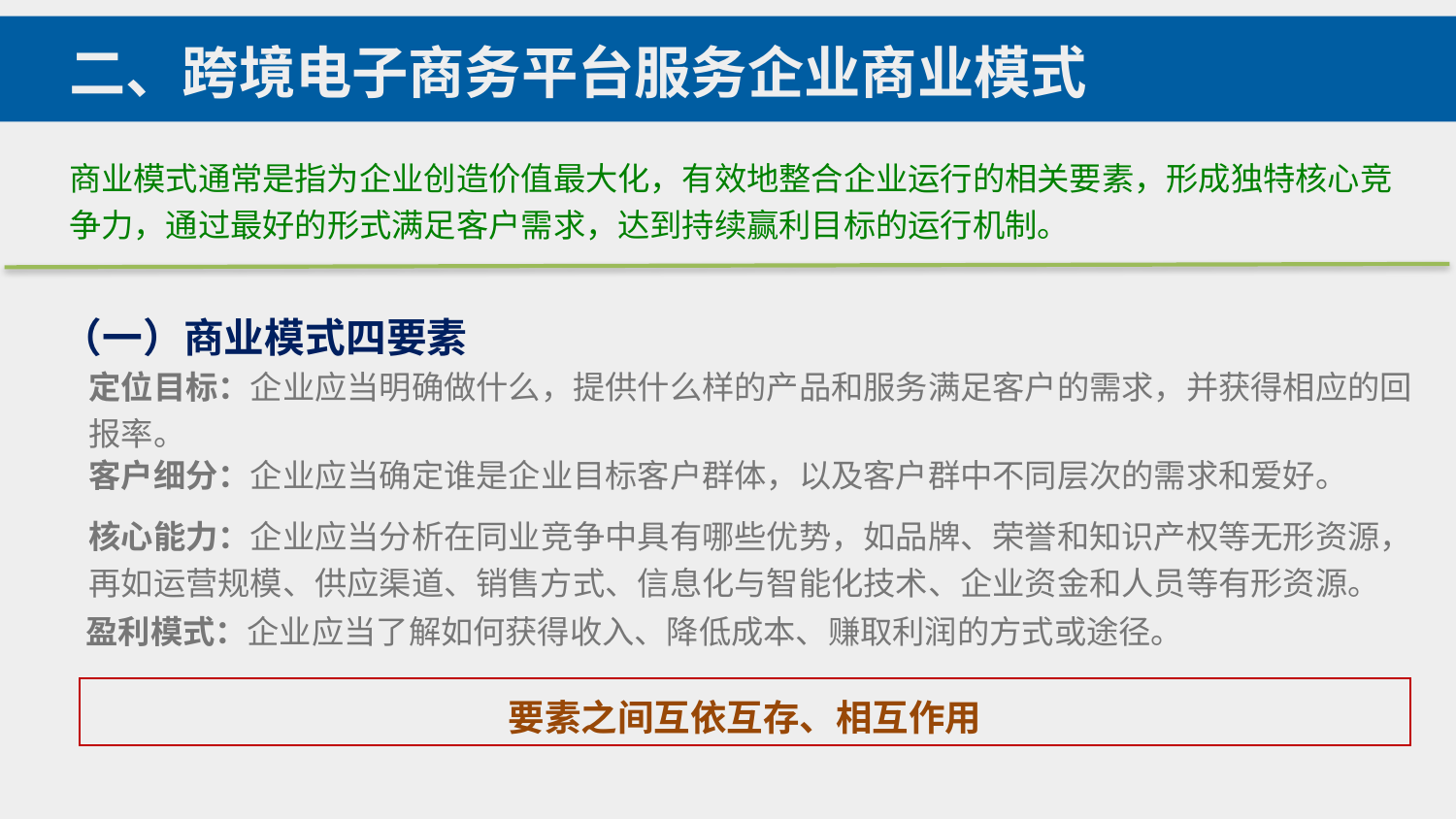

二、跨境电子商务平台服务企业商业模式
商业模式通常是指为企业创造价值最大化，有效地整合企业运行的相关要素，形成独特核心竞争力，通过最好的形式满足客户需求，达到持续赢利目标的运行机制。
（一）商业模式四要素
定位目标：企业应当明确做什么，提供什么样的产品和服务满足客户的需求，并获得相应的回报率。
客户细分：企业应当确定谁是企业目标客户群体，以及客户群中不同层次的需求和爱好。
核心能力：企业应当分析在同业竞争中具有哪些优势，如品牌、荣誉和知识产权等无形资源，再如运营规模、供应渠道、销售方式、信息化与智能化技术、企业资金和人员等有形资源。
盈利模式：企业应当了解如何获得收入、降低成本、赚取利润的方式或途径。
要素之间互依互存、相互作用